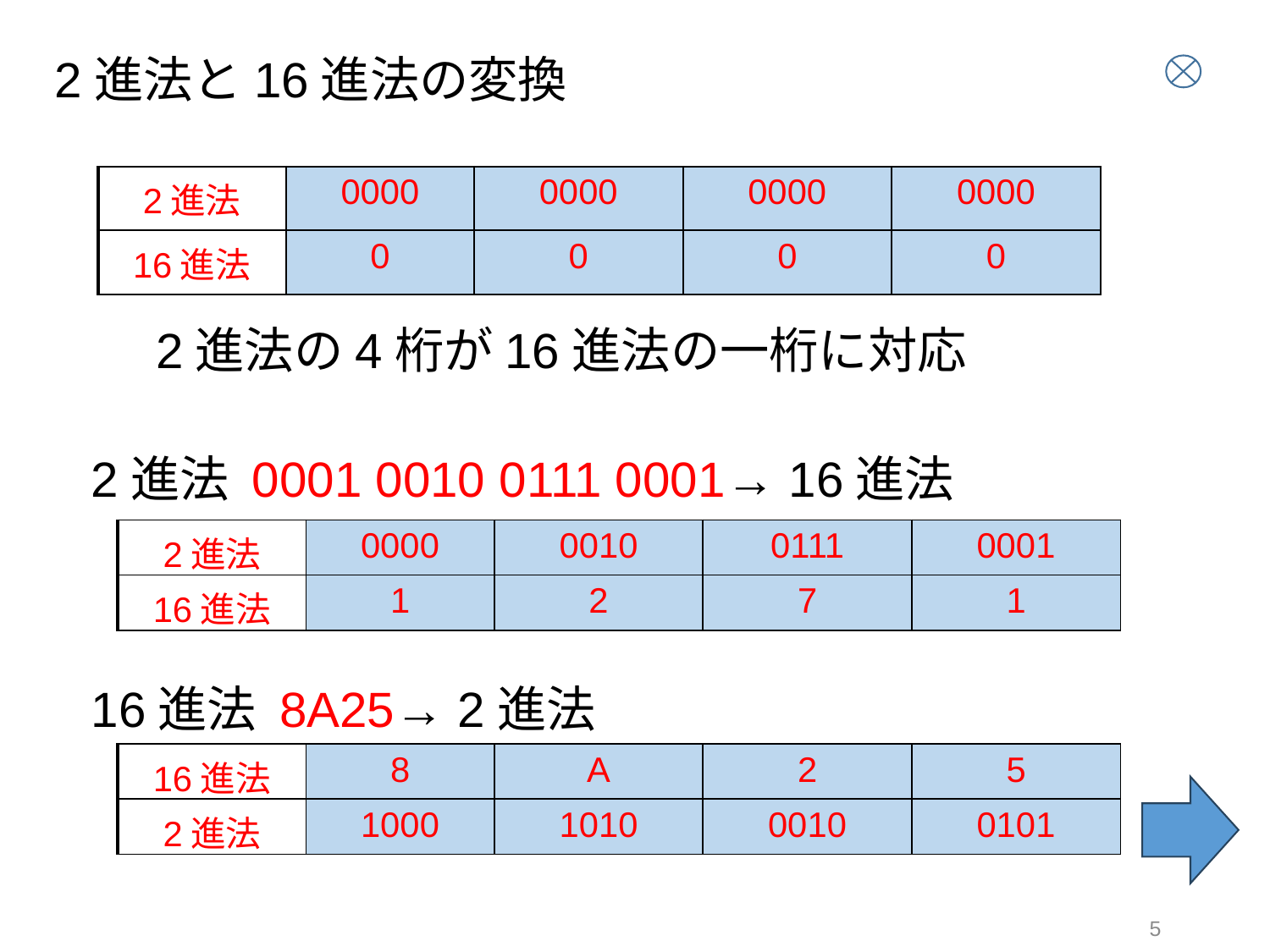

2進法と16進法の変換

| 2進法 | 0000 | 0000 | 0000 | 0000 |
| --- | --- | --- | --- | --- |
| 16進法 | 0 | 0 | 0 | 0 |
2進法の4桁が16進法の一桁に対応
2進法 0001 0010 0111 0001→ 16進法
| 2進法 | 0000 | 0100 | 1111 | 0001 |
| --- | --- | --- | --- | --- |
| 16進法 |  |  |  |  |
| 2進法 | 0000 | 0010 | 0111 | 0001 |
| --- | --- | --- | --- | --- |
| 16進法 | 1 | 2 | 7 | 1 |

16進法 8A25→ 2進法
| 16進法 | 8 | A | 2 | 5 |
| --- | --- | --- | --- | --- |
| 2進法 | 1000 | 1010 | 0010 | 0101 |

5